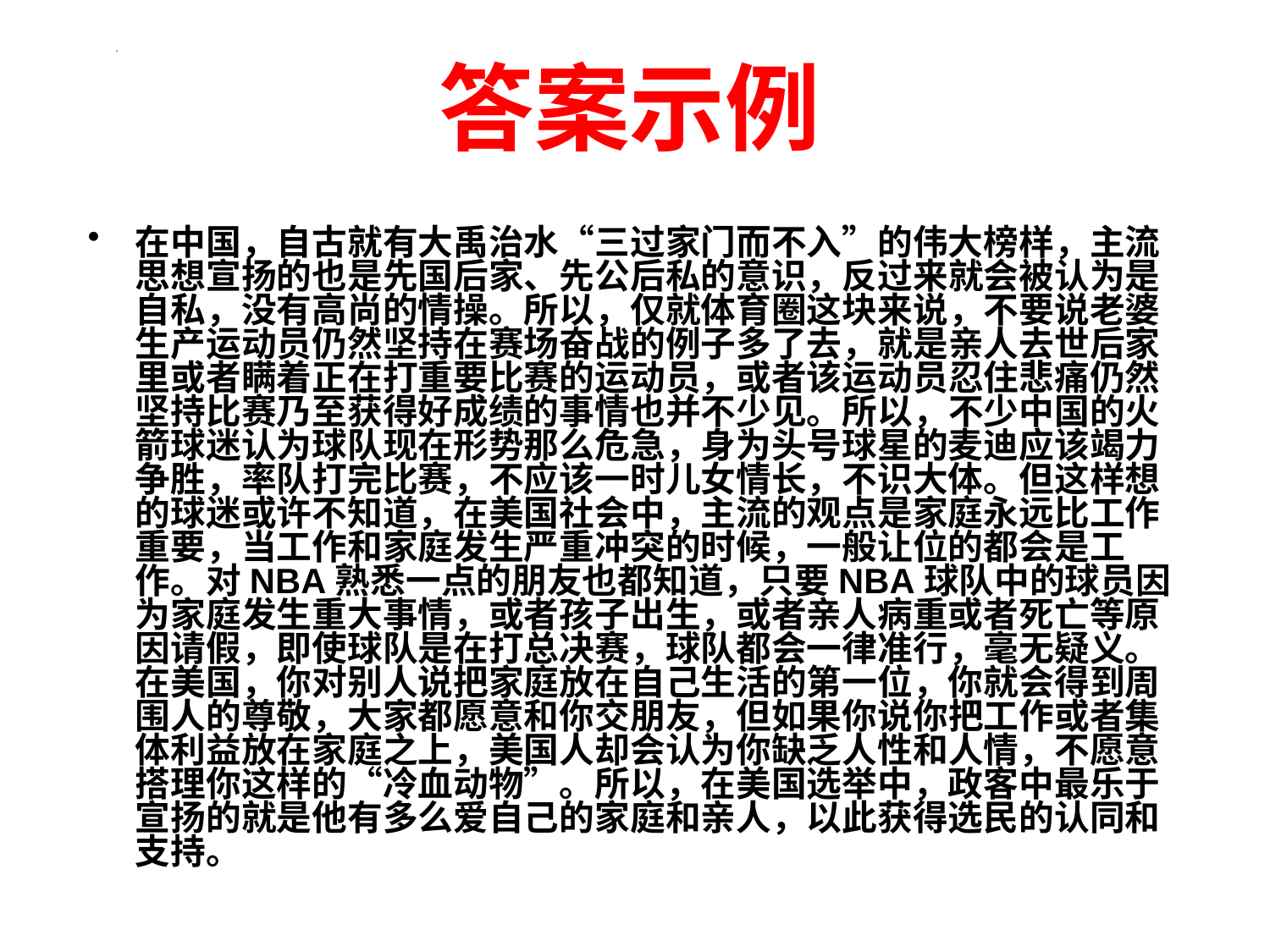

# 答案示例
在中国，自古就有大禹治水“三过家门而不入”的伟大榜样，主流思想宣扬的也是先国后家、先公后私的意识，反过来就会被认为是自私，没有高尚的情操。所以，仅就体育圈这块来说，不要说老婆生产运动员仍然坚持在赛场奋战的例子多了去，就是亲人去世后家里或者瞒着正在打重要比赛的运动员，或者该运动员忍住悲痛仍然坚持比赛乃至获得好成绩的事情也并不少见。所以，不少中国的火箭球迷认为球队现在形势那么危急，身为头号球星的麦迪应该竭力争胜，率队打完比赛，不应该一时儿女情长，不识大体。但这样想的球迷或许不知道，在美国社会中，主流的观点是家庭永远比工作重要，当工作和家庭发生严重冲突的时候，一般让位的都会是工作。对NBA熟悉一点的朋友也都知道，只要NBA球队中的球员因为家庭发生重大事情，或者孩子出生，或者亲人病重或者死亡等原因请假，即使球队是在打总决赛，球队都会一律准行，毫无疑义。在美国，你对别人说把家庭放在自己生活的第一位，你就会得到周围人的尊敬，大家都愿意和你交朋友，但如果你说你把工作或者集体利益放在家庭之上，美国人却会认为你缺乏人性和人情，不愿意搭理你这样的“冷血动物”。所以，在美国选举中，政客中最乐于宣扬的就是他有多么爱自己的家庭和亲人，以此获得选民的认同和支持。